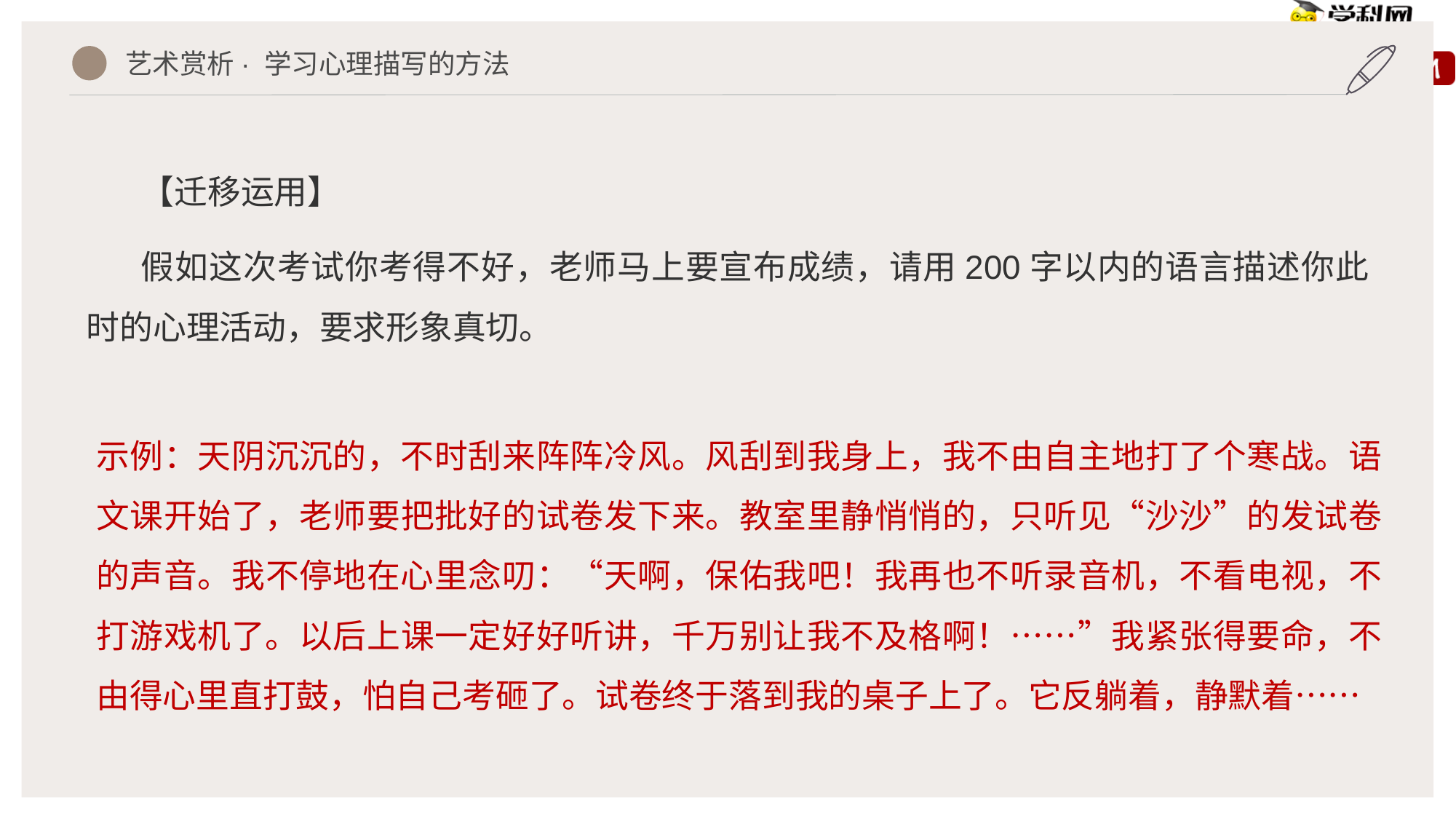

艺术赏析· 学习心理描写的方法

【迁移运用】
假如这次考试你考得不好，老师马上要宣布成绩，请用200字以内的语言描述你此时的心理活动，要求形象真切。

示例：天阴沉沉的，不时刮来阵阵冷风。风刮到我身上，我不由自主地打了个寒战。语文课开始了，老师要把批好的试卷发下来。教室里静悄悄的，只听见“沙沙”的发试卷的声音。我不停地在心里念叨：“天啊，保佑我吧！我再也不听录音机，不看电视，不打游戏机了。以后上课一定好好听讲，千万别让我不及格啊！……”我紧张得要命，不由得心里直打鼓，怕自己考砸了。试卷终于落到我的桌子上了。它反躺着，静默着……